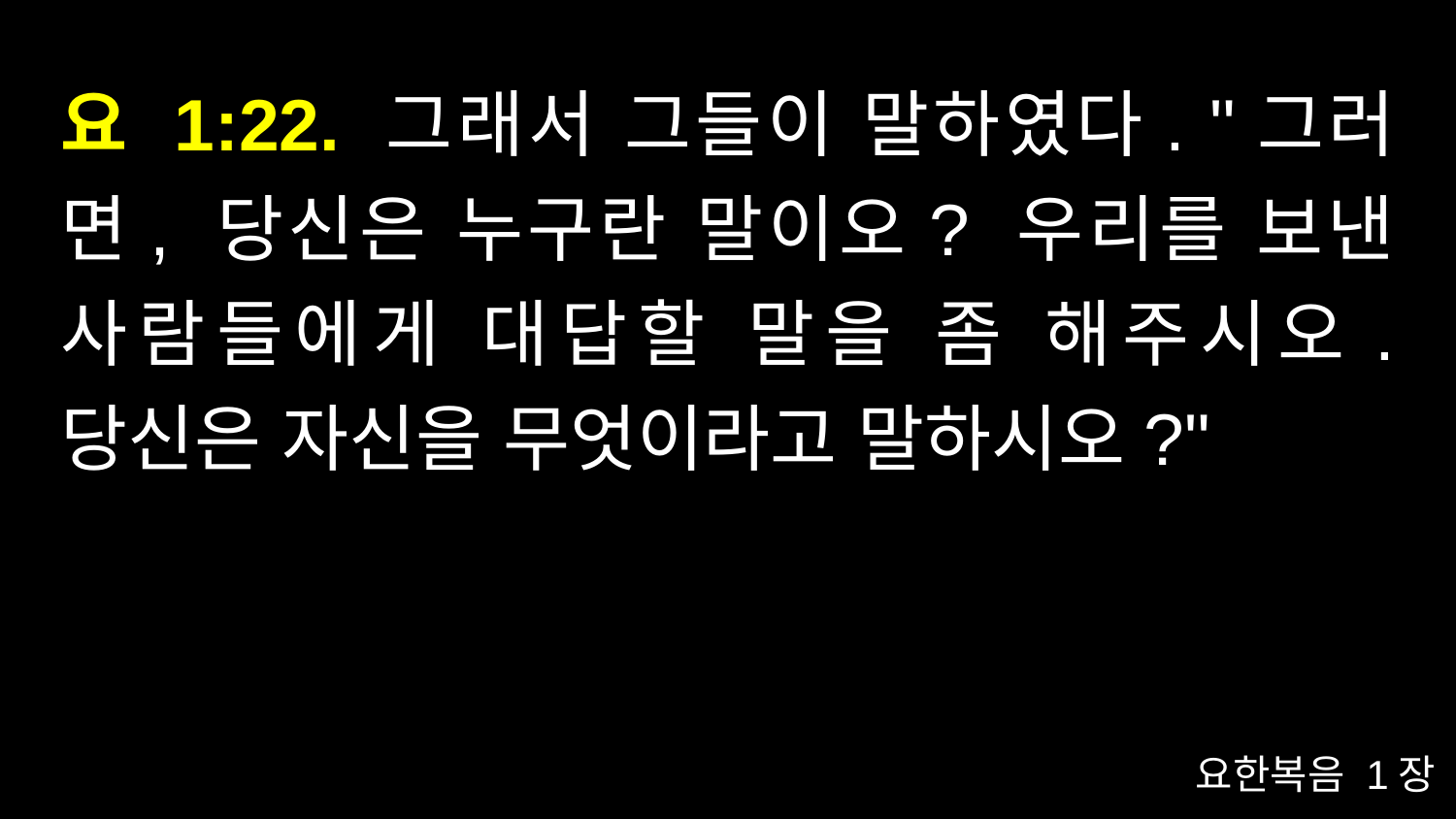

# 요 1:22. 그래서 그들이 말하였다. "그러면, 당신은 누구란 말이오? 우리를 보낸 사람들에게 대답할 말을 좀 해주시오. 당신은 자신을 무엇이라고 말하시오?"
요한복음 1장